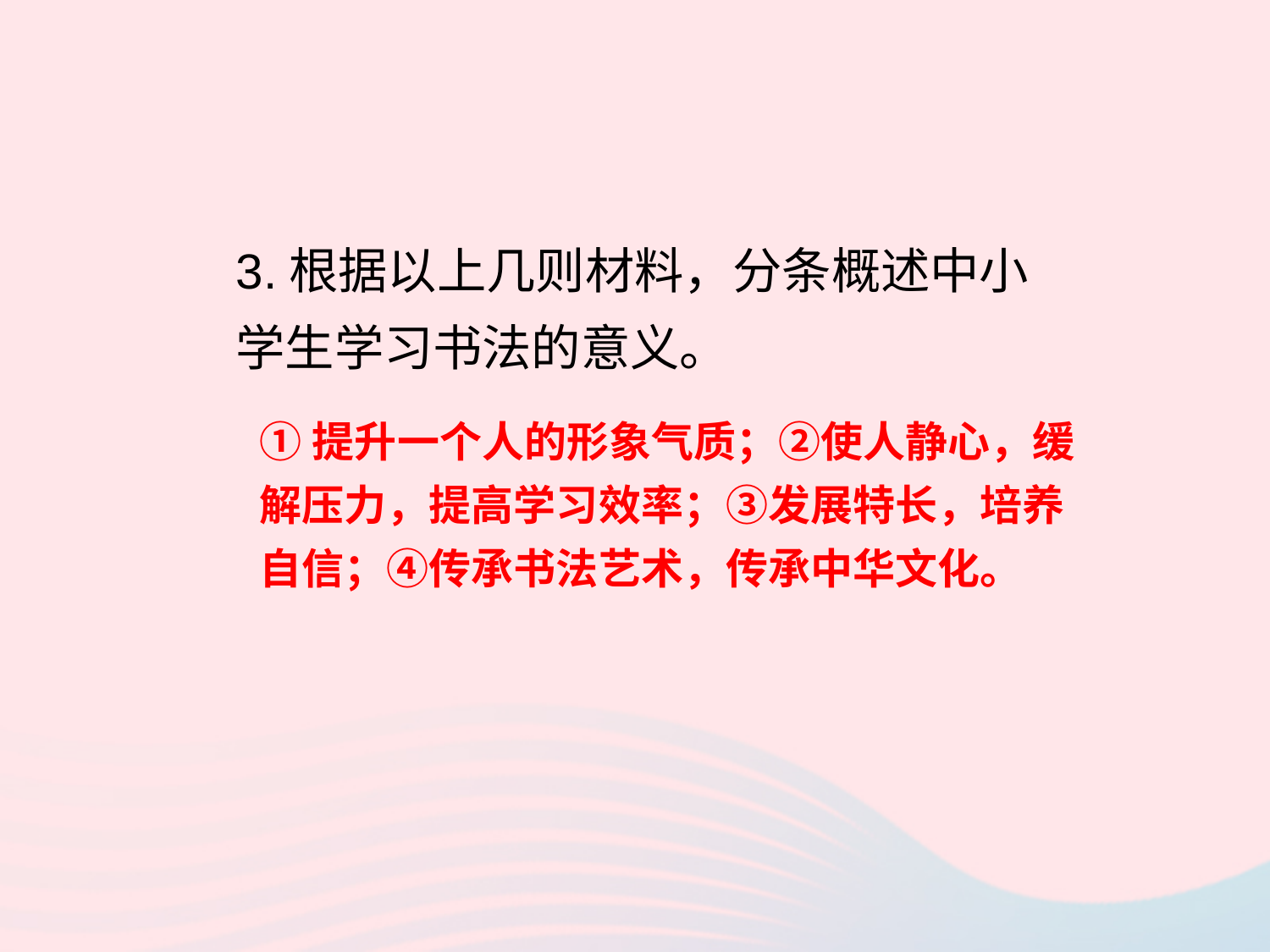

3.根据以上几则材料，分条概述中小学生学习书法的意义。
①提升一个人的形象气质；②使人静心，缓解压力，提高学习效率；③发展特长，培养自信；④传承书法艺术，传承中华文化。